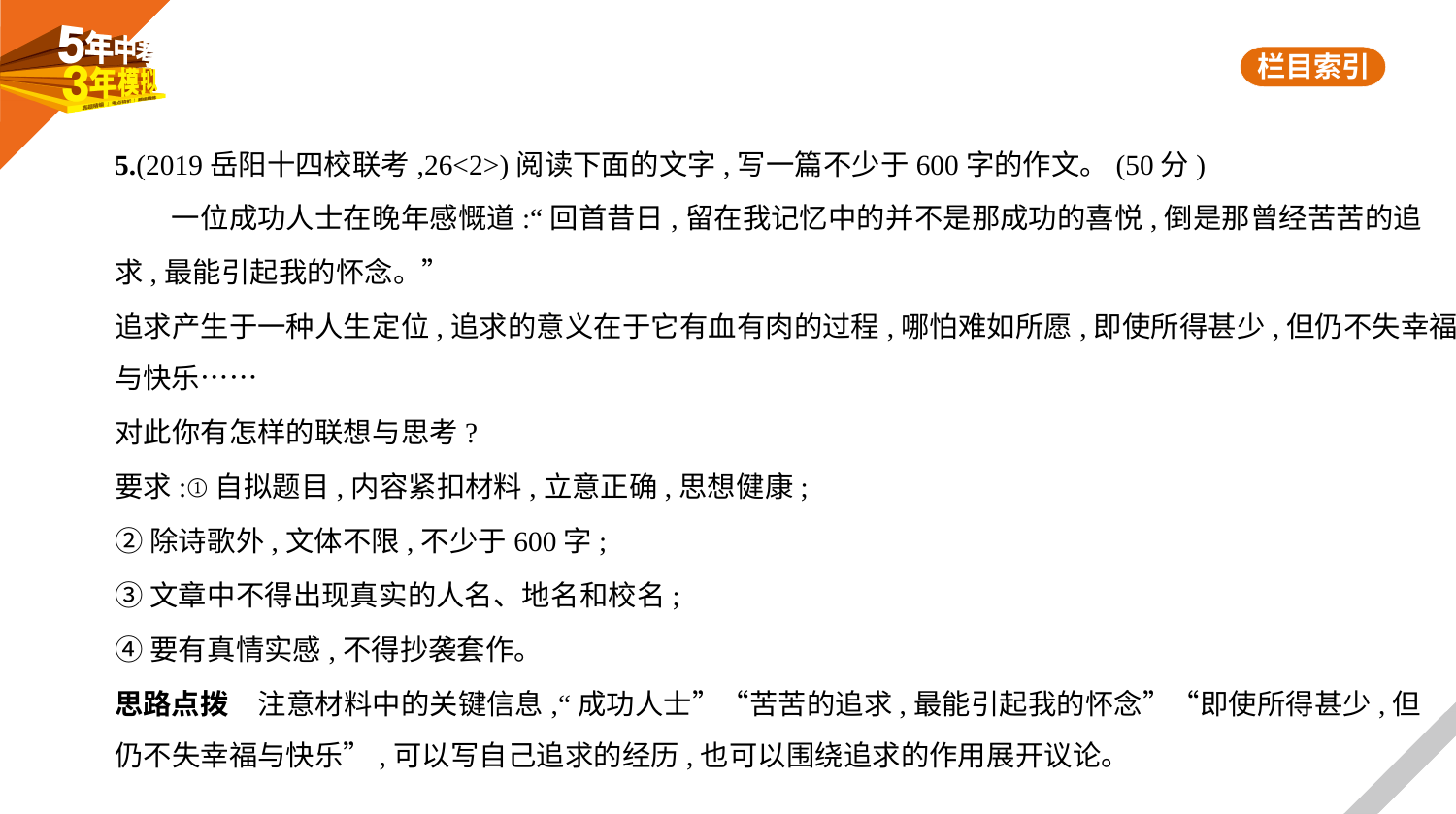

5.(2019岳阳十四校联考,26<2>)阅读下面的文字,写一篇不少于600字的作文。(50分)
　　一位成功人士在晚年感慨道:“回首昔日,留在我记忆中的并不是那成功的喜悦,倒是那曾经苦苦的追
求,最能引起我的怀念。”
追求产生于一种人生定位,追求的意义在于它有血有肉的过程,哪怕难如所愿,即使所得甚少,但仍不失幸福
与快乐……
对此你有怎样的联想与思考?
要求:①自拟题目,内容紧扣材料,立意正确,思想健康;
②除诗歌外,文体不限,不少于600字;
③文章中不得出现真实的人名、地名和校名;
④要有真情实感,不得抄袭套作。
思路点拨　注意材料中的关键信息,“成功人士”“苦苦的追求,最能引起我的怀念”“即使所得甚少,但
仍不失幸福与快乐”,可以写自己追求的经历,也可以围绕追求的作用展开议论。